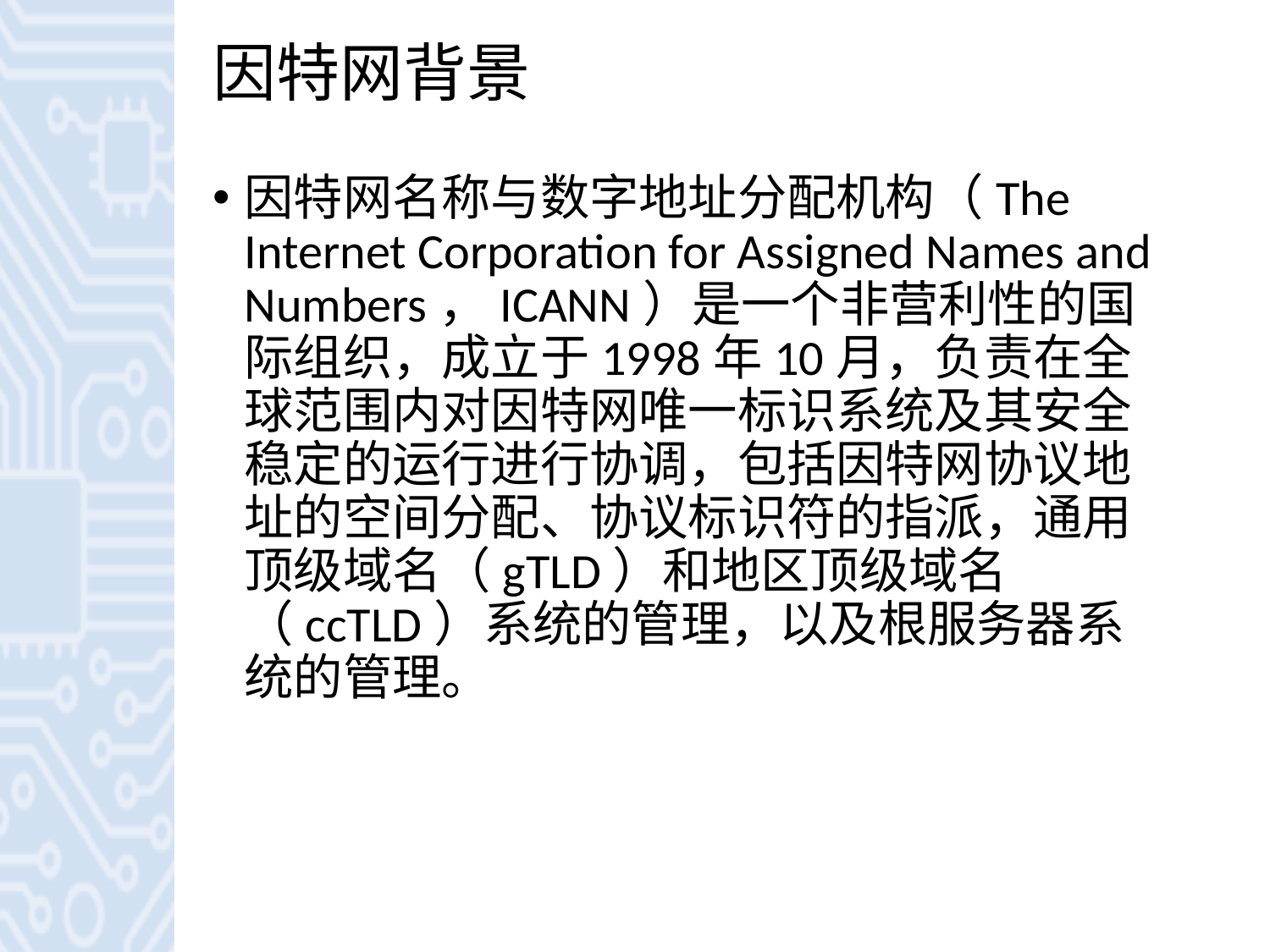

# 因特网背景
因特网名称与数字地址分配机构（The Internet Corporation for Assigned Names and Numbers，ICANN）是一个非营利性的国际组织，成立于1998年10月，负责在全球范围内对因特网唯一标识系统及其安全稳定的运行进行协调，包括因特网协议地址的空间分配、协议标识符的指派，通用顶级域名（gTLD）和地区顶级域名（ccTLD）系统的管理，以及根服务器系统的管理。